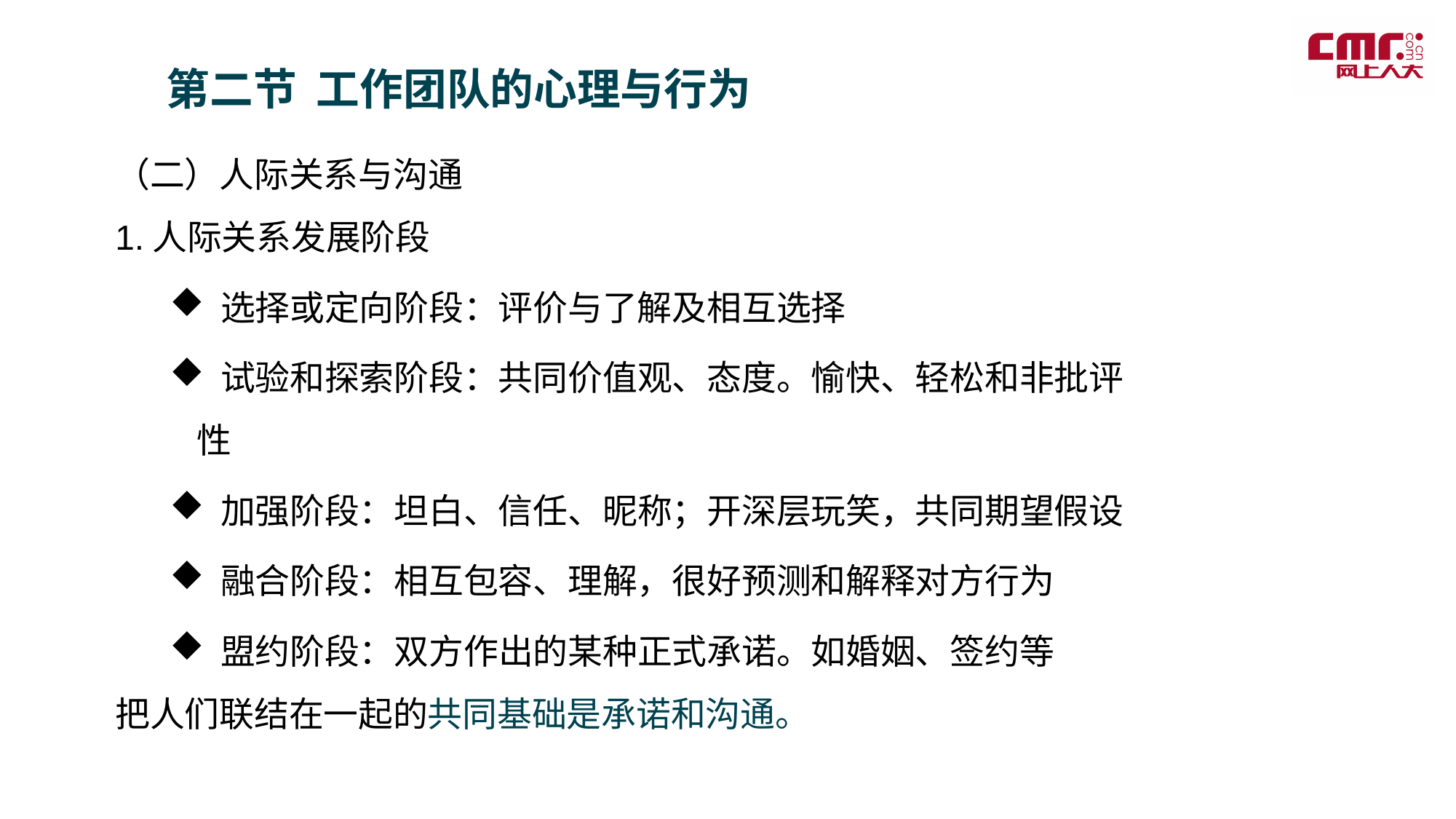

第二节  工作团队的心理与行为
（二）人际关系与沟通
1.人际关系发展阶段
 选择或定向阶段：评价与了解及相互选择
 试验和探索阶段：共同价值观、态度。愉快、轻松和非批评性
 加强阶段：坦白、信任、昵称；开深层玩笑，共同期望假设
 融合阶段：相互包容、理解，很好预测和解释对方行为
 盟约阶段：双方作出的某种正式承诺。如婚姻、签约等
把人们联结在一起的共同基础是承诺和沟通。